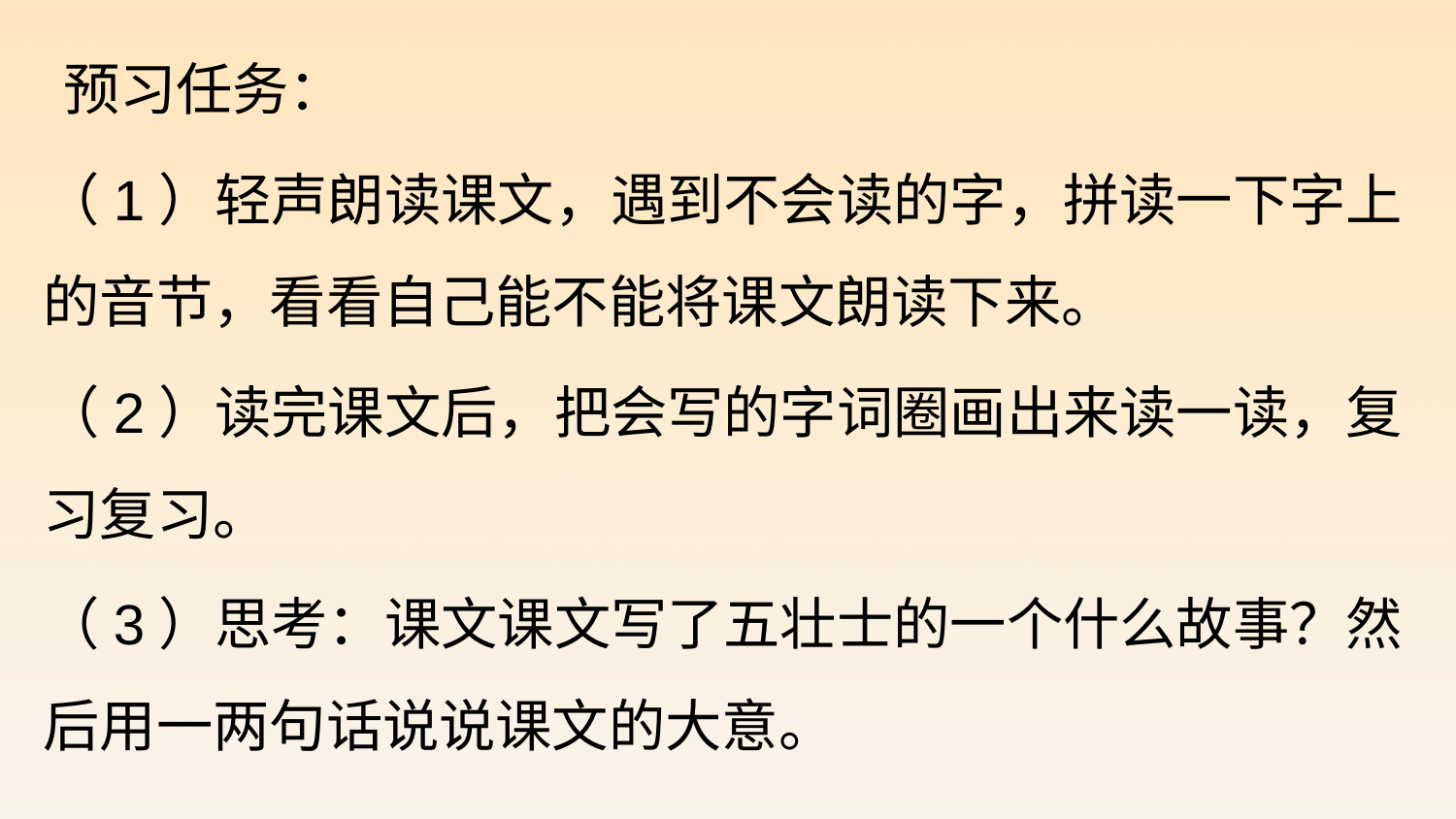

预习任务：
（1）轻声朗读课文，遇到不会读的字，拼读一下字上的音节，看看自己能不能将课文朗读下来。
（2）读完课文后，把会写的字词圈画出来读一读，复习复习。
（3）思考：课文课文写了五壮士的一个什么故事？然后用一两句话说说课文的大意。